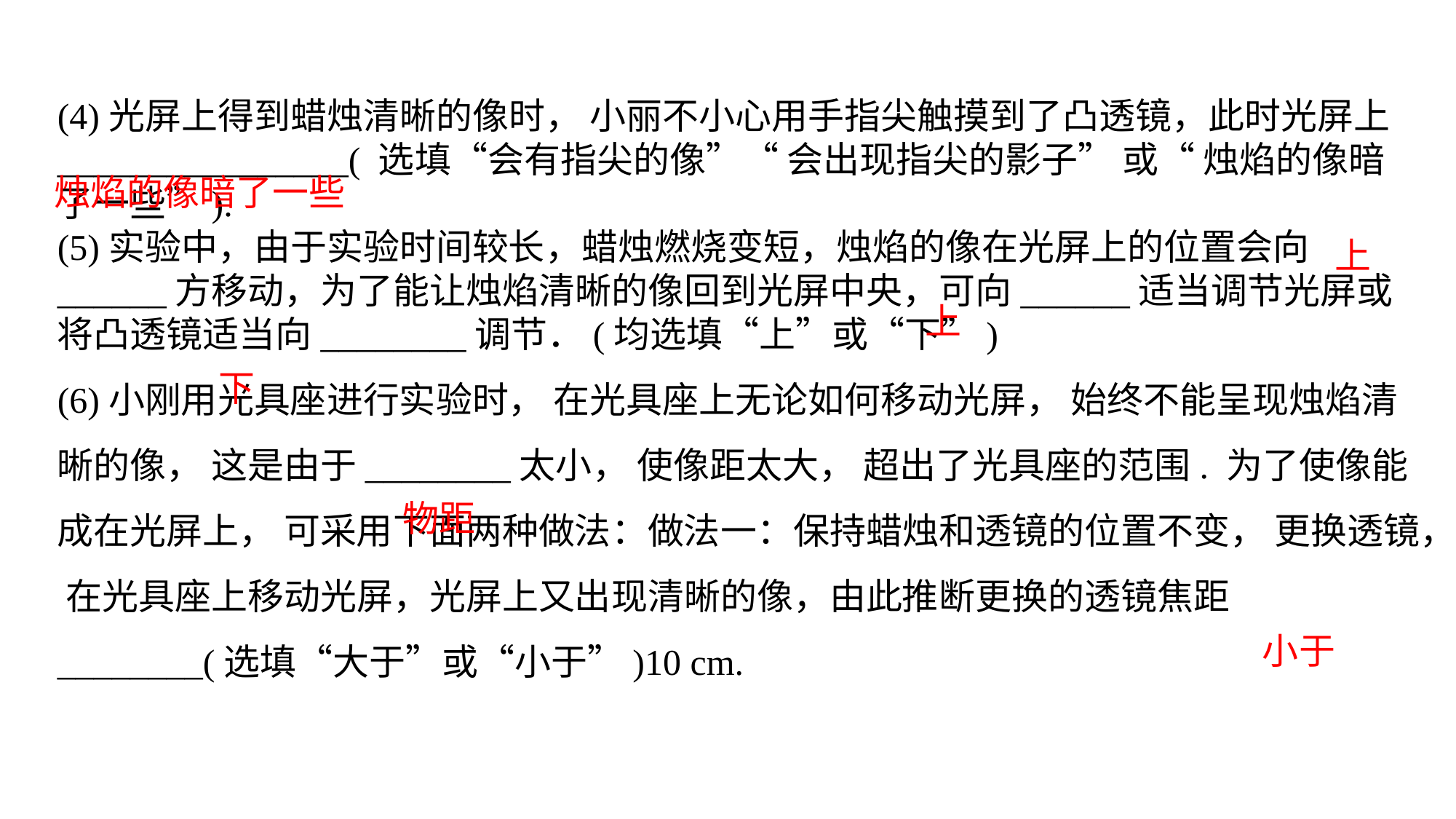

(4)光屏上得到蜡烛清晰的像时， 小丽不小心用手指尖触摸到了凸透镜，此时光屏上________________( 选填“会有指尖的像”“ 会出现指尖的影子” 或“ 烛焰的像暗了一些”). (5)实验中，由于实验时间较长，蜡烛燃烧变短，烛焰的像在光屏上的位置会向______方移动，为了能让烛焰清晰的像回到光屏中央，可向______适当调节光屏或将凸透镜适当向________调节．(均选填“上”或“下”)(6)小刚用光具座进行实验时， 在光具座上无论如何移动光屏， 始终不能呈现烛焰清晰的像， 这是由于________太小， 使像距太大， 超出了光具座的范围. 为了使像能成在光屏上， 可采用下面两种做法：做法一：保持蜡烛和透镜的位置不变， 更换透镜， 在光具座上移动光屏，光屏上又出现清晰的像，由此推断更换的透镜焦距________(选填“大于”或“小于”)10 cm.
烛焰的像暗了一些
上
上
下
物距
小于